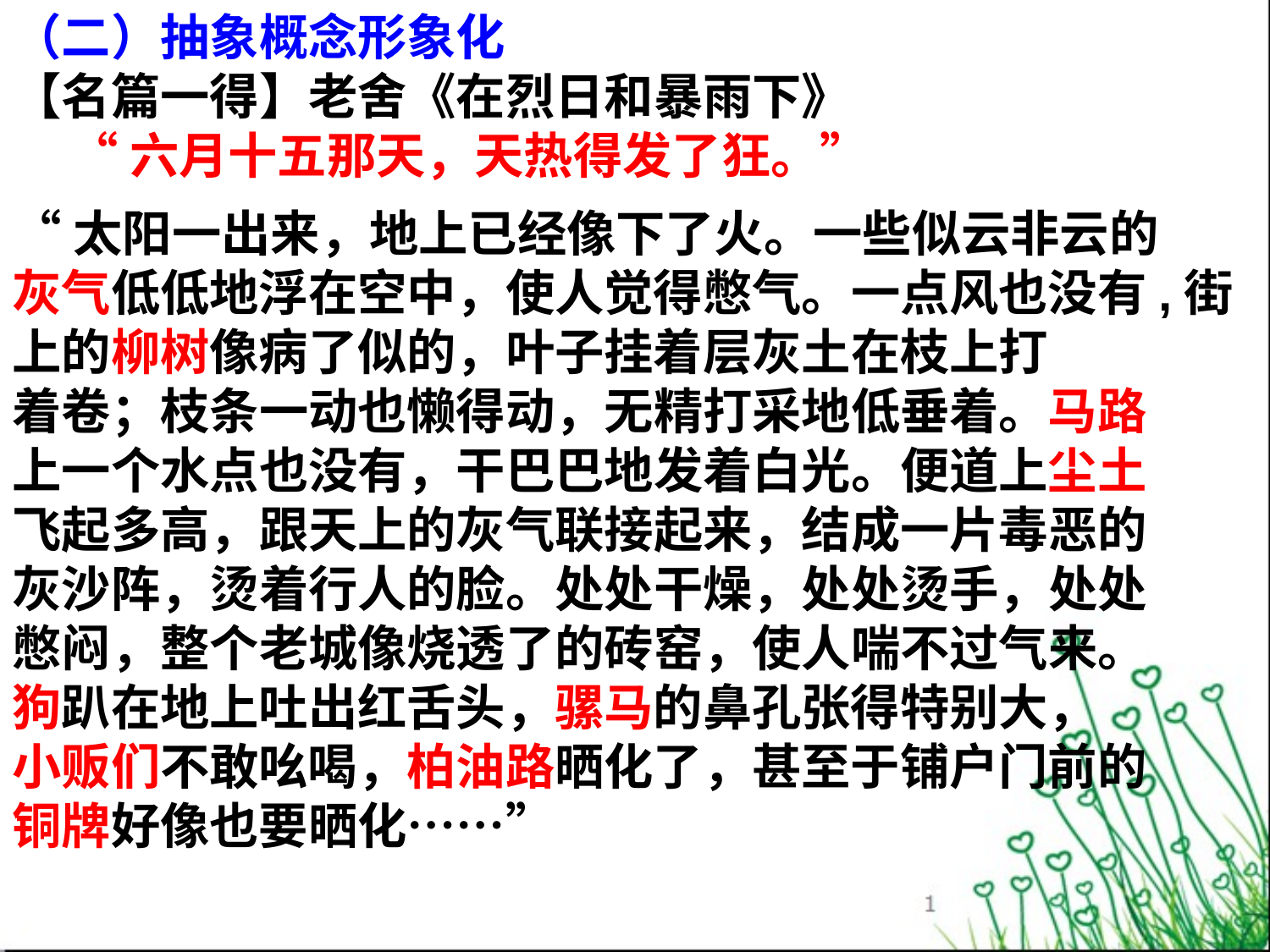

（二）抽象概念形象化
【名篇一得】老舍《在烈日和暴雨下》
     “六月十五那天，天热得发了狂。”
“太阳一出来，地上已经像下了火。一些似云非云的
灰气低低地浮在空中，使人觉得憋气。一点风也没有,街上的柳树像病了似的，叶子挂着层灰土在枝上打
着卷；枝条一动也懒得动，无精打采地低垂着。马路
上一个水点也没有，干巴巴地发着白光。便道上尘土
飞起多高，跟天上的灰气联接起来，结成一片毒恶的
灰沙阵，烫着行人的脸。处处干燥，处处烫手，处处
憋闷，整个老城像烧透了的砖窑，使人喘不过气来。
狗趴在地上吐出红舌头，骡马的鼻孔张得特别大，
小贩们不敢吆喝，柏油路晒化了，甚至于铺户门前的
铜牌好像也要晒化……”